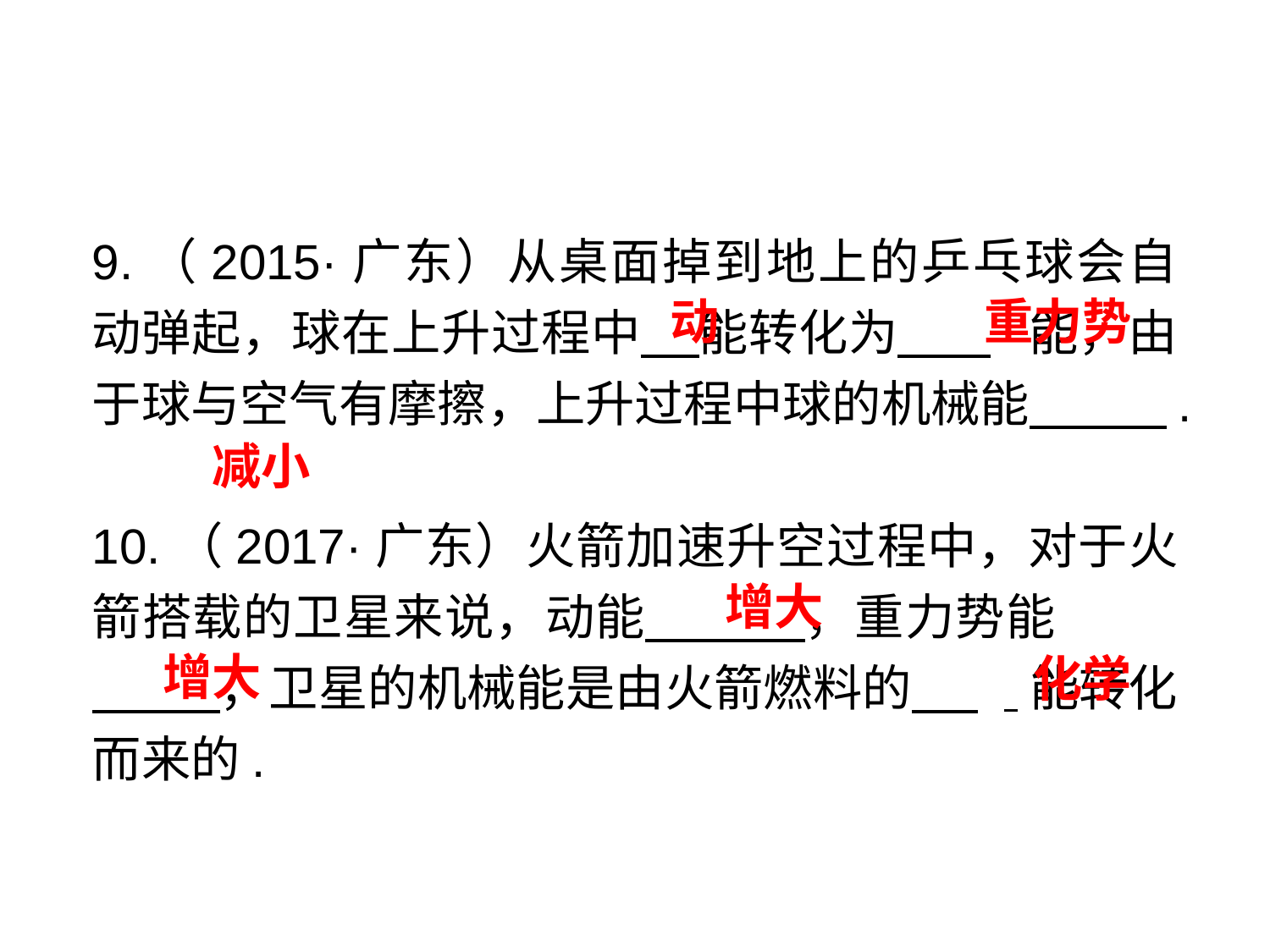

9.（2015·广东）从桌面掉到地上的乒乓球会自动弹起，球在上升过程中     能转化为        .能，由于球与空气有摩擦，上升过程中球的机械能     　   .
10.（2017·广东）火箭加速升空过程中，对于火箭搭载的卫星来说，动能         　，重力势能    　   　       ，卫星的机械能是由火箭燃料的      . 能转化而来的.
动
重力势
减小
增大
增大
化学